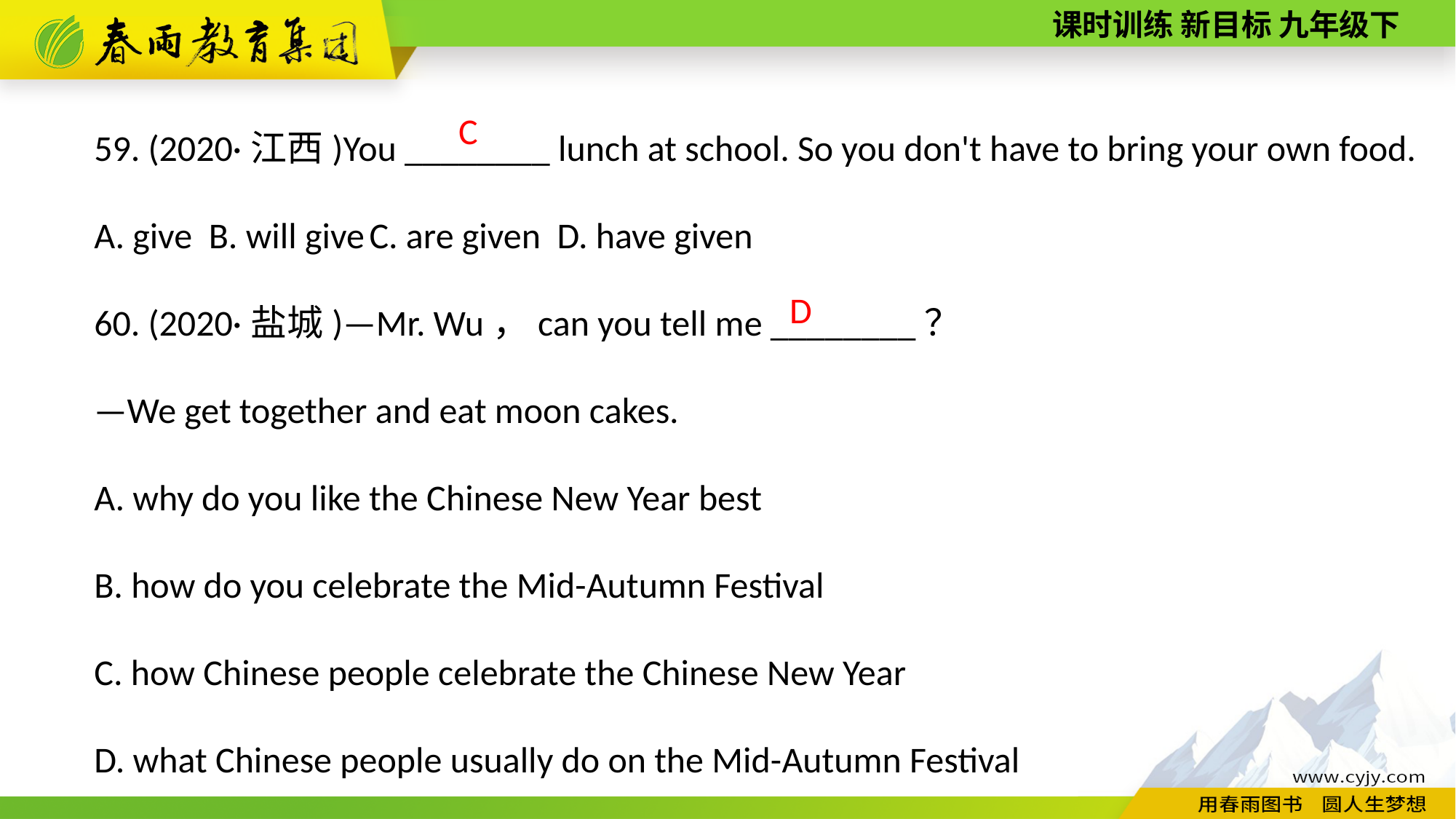

59. (2020·江西)You ________ lunch at school. So you don't have to bring your own food.
A. give  B. will give C. are given  D. have given
60. (2020·盐城)—Mr. Wu，can you tell me ________？
—We get together and eat moon cakes.
A. why do you like the Chinese New Year best
B. how do you celebrate the Mid-­Autumn Festival
C. how Chinese people celebrate the Chinese New Year
D. what Chinese people usually do on the Mid-­Autumn Festival
C
D